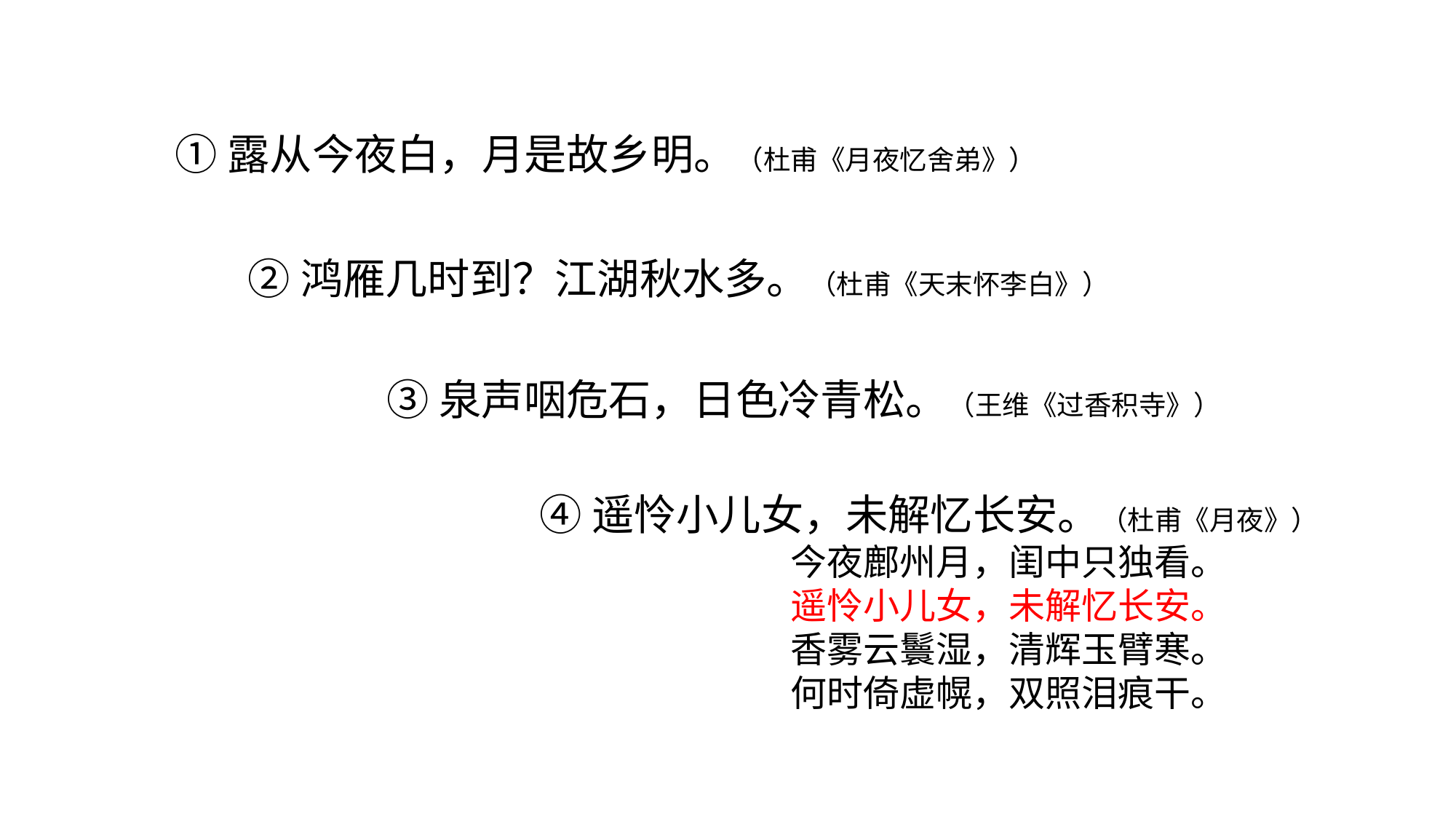

#
①露从今夜白，月是故乡明。（杜甫《月夜忆舍弟》）
②鸿雁几时到？江湖秋水多。（杜甫《天末怀李白》）
③泉声咽危石，日色冷青松。（王维《过香积寺》）
④遥怜小儿女，未解忆长安。（杜甫《月夜》）
今夜鄜州月，闺中只独看。
遥怜小儿女，未解忆长安。
香雾云鬟湿，清辉玉臂寒。
何时倚虚幌，双照泪痕干。